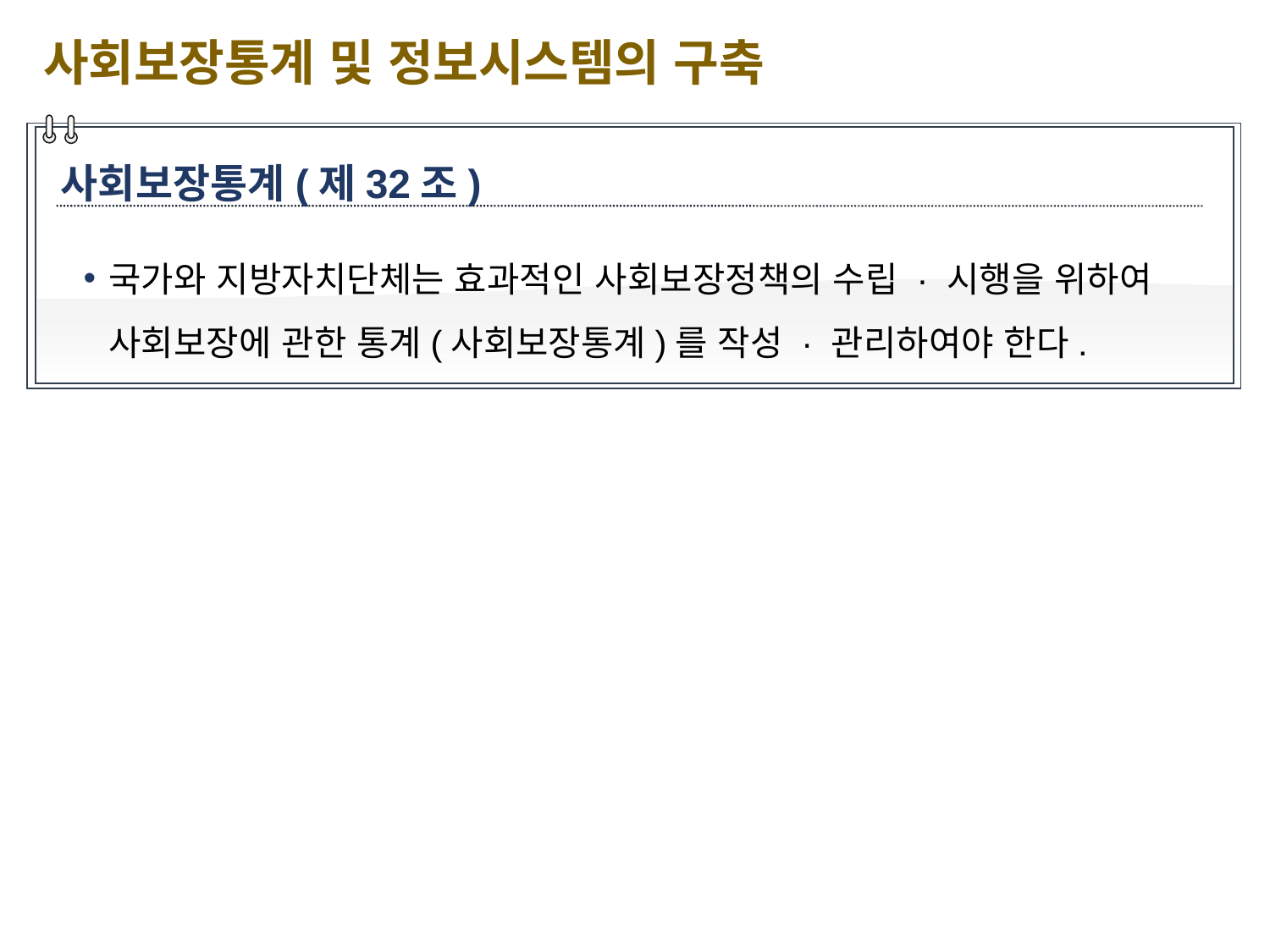

사회보장통계 및 정보시스템의 구축

사회보장통계(제32조)

국가와 지방자치단체는 효과적인 사회보장정책의 수립 · 시행을 위하여 사회보장에 관한 통계(사회보장통계)를 작성 · 관리하여야 한다.